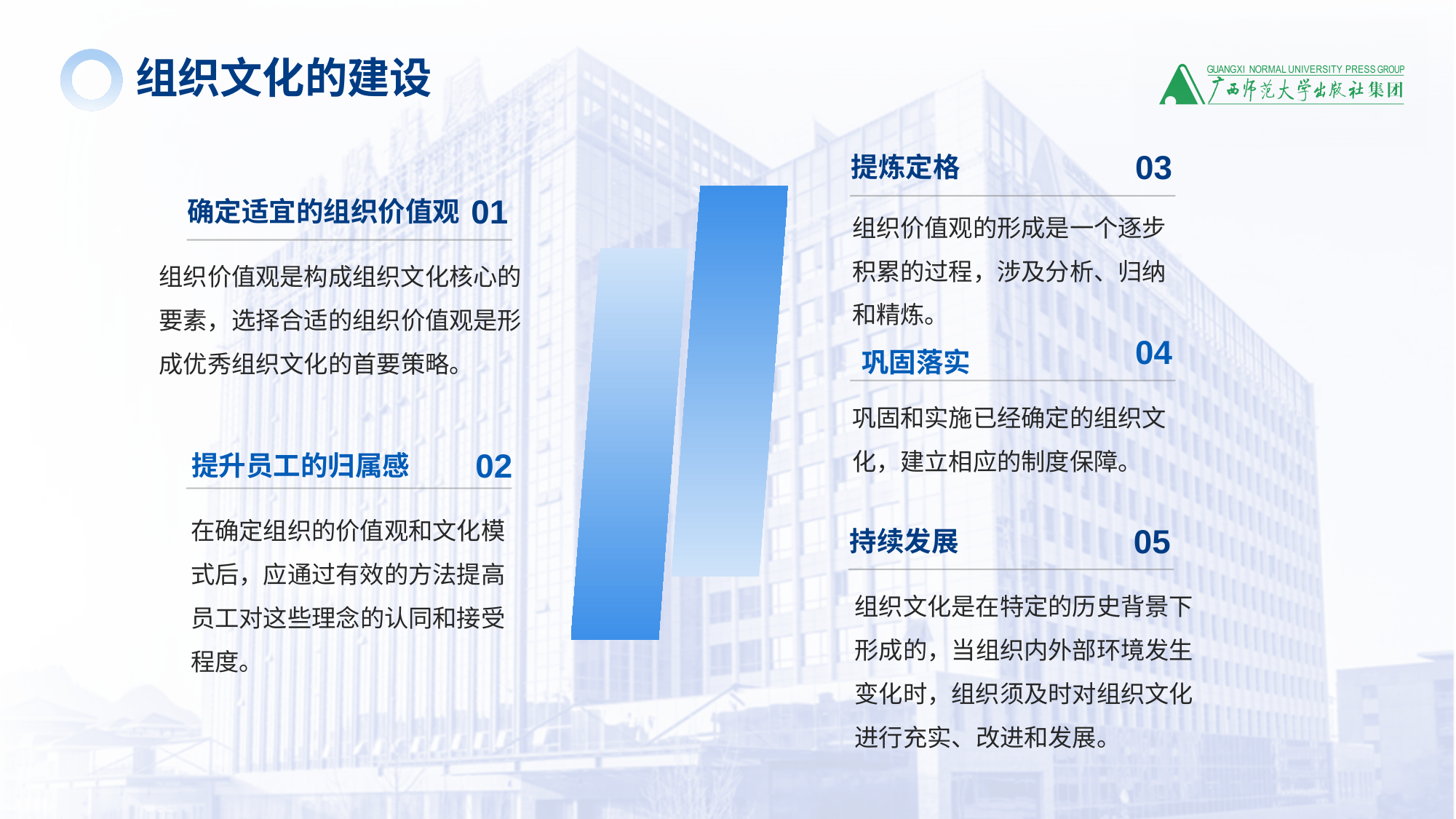

组织文化的建设

03
组织价值观的形成是一个逐步积累的过程，涉及分析、归纳和精炼。
提炼定格
04
 巩固落实
巩固和实施已经确定的组织文化，建立相应的制度保障。
持续发展
05
组织文化是在特定的历史背景下形成的，当组织内外部环境发生变化时，组织须及时对组织文化进行充实、改进和发展。

确定适宜的组织价值观
01
组织价值观是构成组织文化核心的要素，选择合适的组织价值观是形成优秀组织文化的首要策略。

提升员工的归属感
02
在确定组织的价值观和文化模式后，应通过有效的方法提高员工对这些理念的认同和接受程度。